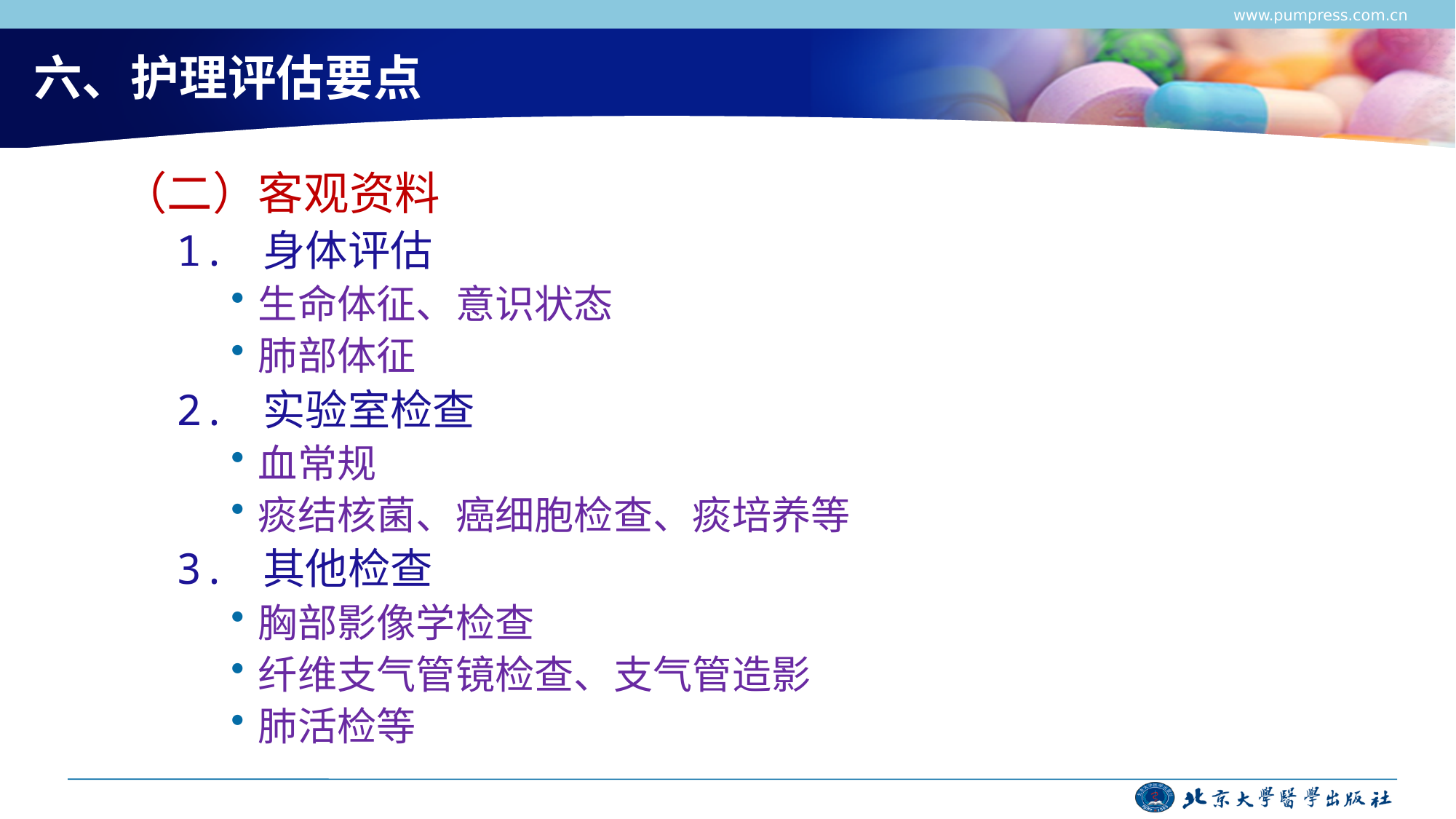

www.pumpress.com.cn
# 六、护理评估要点
（二）客观资料
1. 身体评估
生命体征、意识状态
肺部体征
2. 实验室检查
血常规
痰结核菌、癌细胞检查、痰培养等
3. 其他检查
胸部影像学检查
纤维支气管镜检查、支气管造影
肺活检等